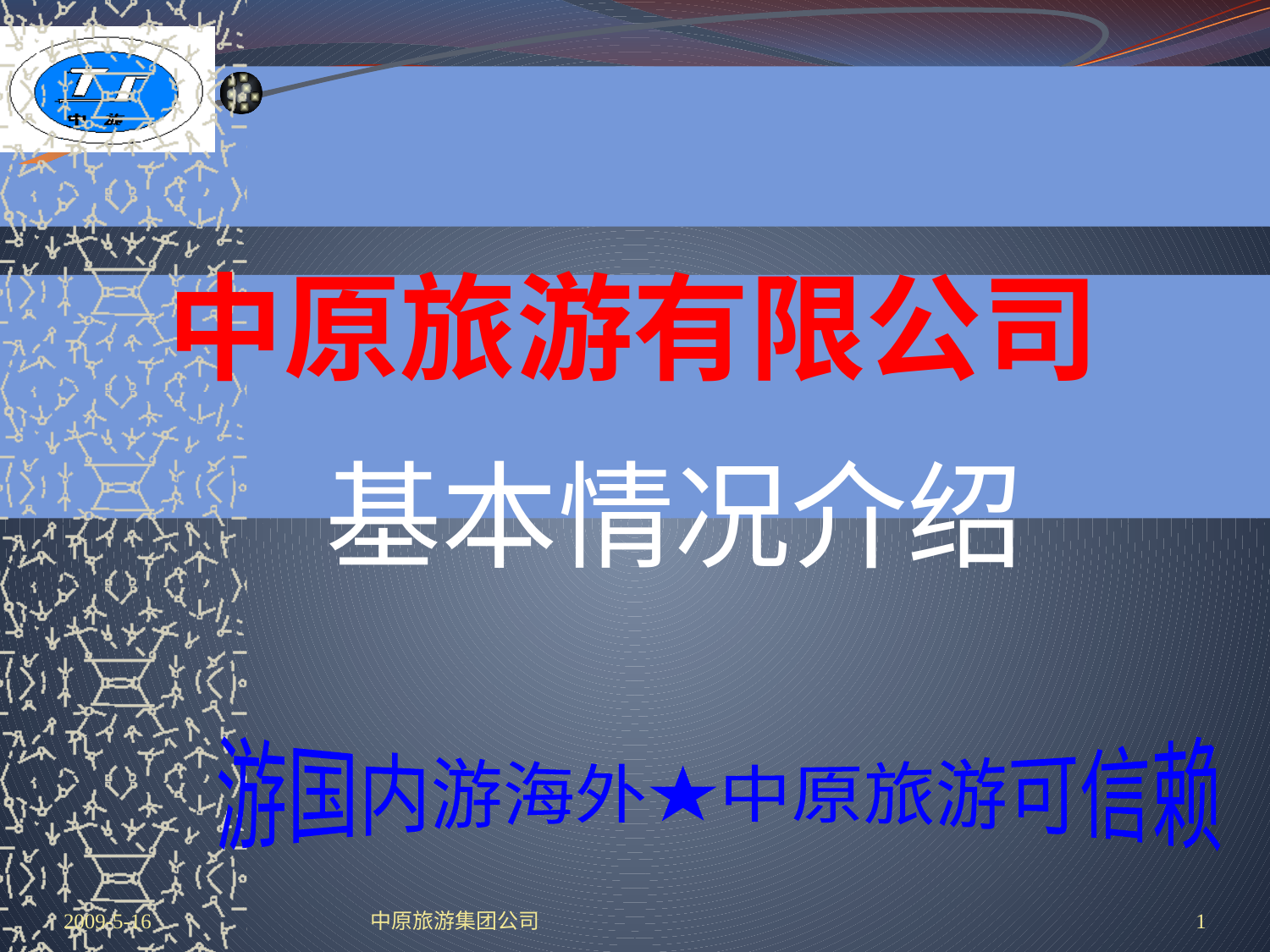

# 中原旅游有限公司
基本情况介绍
游国内游海外★中原旅游可信赖
2009-5-16
中原旅游集团公司
1